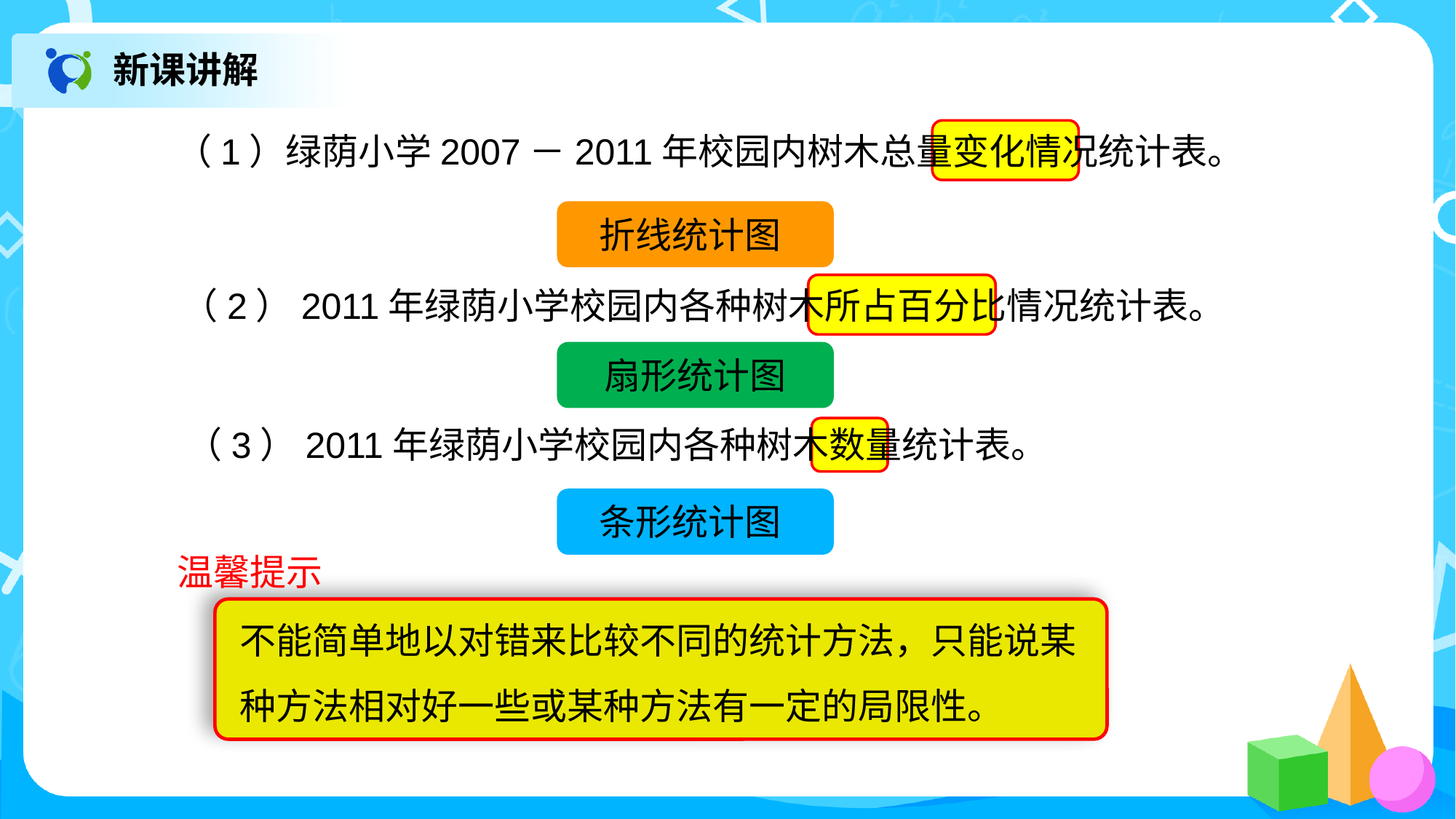

新课讲解

（1）绿荫小学2007－2011年校园内树木总量变化情况统计表。

折线统计图

（2）2011年绿荫小学校园内各种树木所占百分比情况统计表。

扇形统计图
（3）2011年绿荫小学校园内各种树木数量统计表。

条形统计图
温馨提示
不能简单地以对错来比较不同的统计方法，只能说某种方法相对好一些或某种方法有一定的局限性。